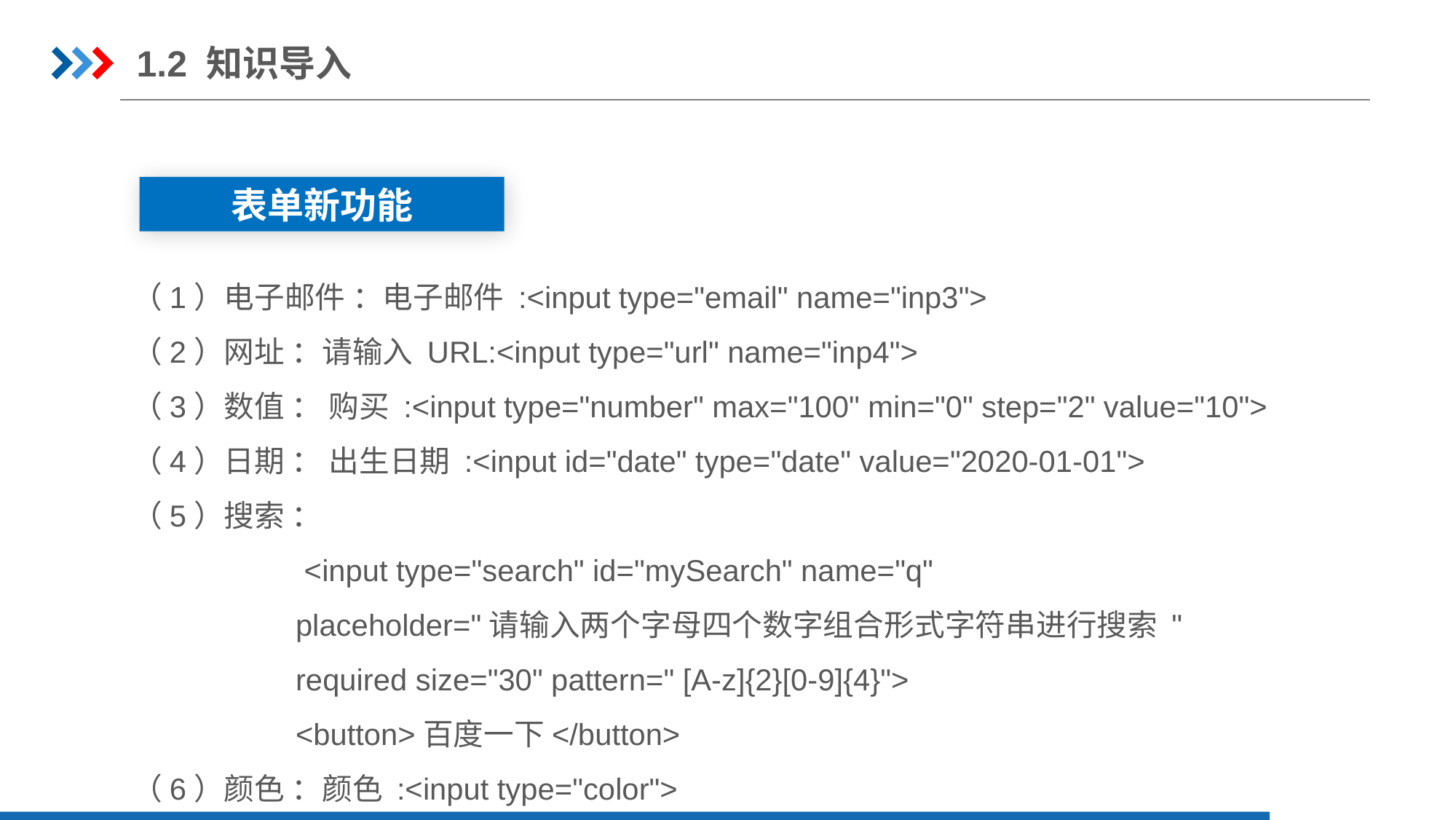

1.2 知识导入
表单新功能
（1）电子邮件 ：电子邮件 :<input type="email" name="inp3">
（2）网址 ：请输入 URL:<input type="url" name="inp4">
（3）数值 ： 购买 :<input type="number" max="100" min="0" step="2" value="10">
（4）日期 ： 出生日期 :<input id="date" type="date" value="2020-01-01">
（5）搜索 ：
 <input type="search" id="mySearch" name="q"
placeholder="请输入两个字母四个数字组合形式字符串进行搜索 "
required size="30" pattern=" [A-z]{2}[0-9]{4}">
<button>百度一下</button>
（6）颜色 ：颜色 :<input type="color">